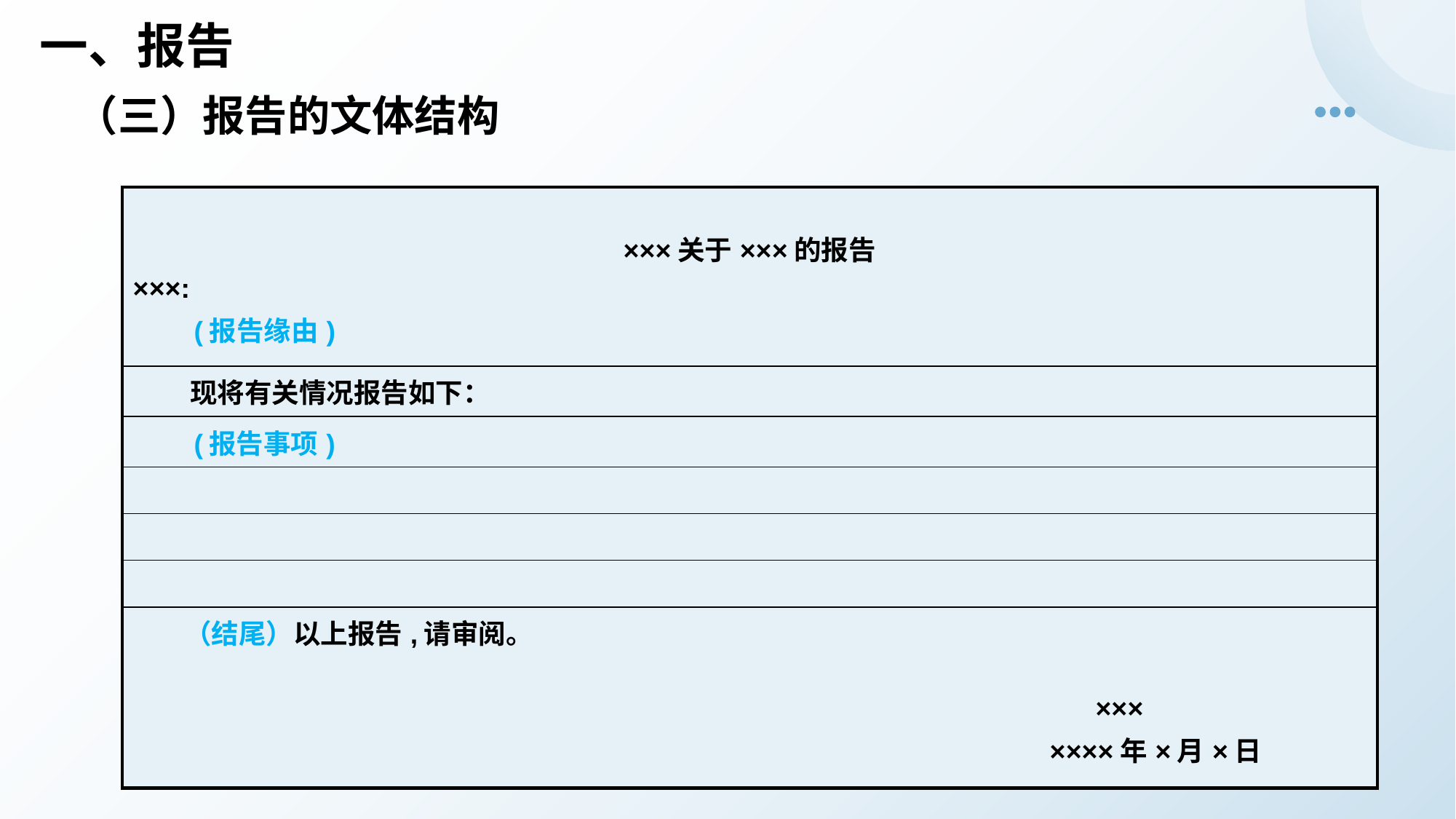

# 一、报告
（三）报告的文体结构
| ×××关于×××的报告 ×××: (报告缘由) |
| --- |
| 现将有关情况报告如下： |
| (报告事项) |
|  |
|  |
|  |
| （结尾）以上报告,请审阅。 ××× ××××年×月×日 |